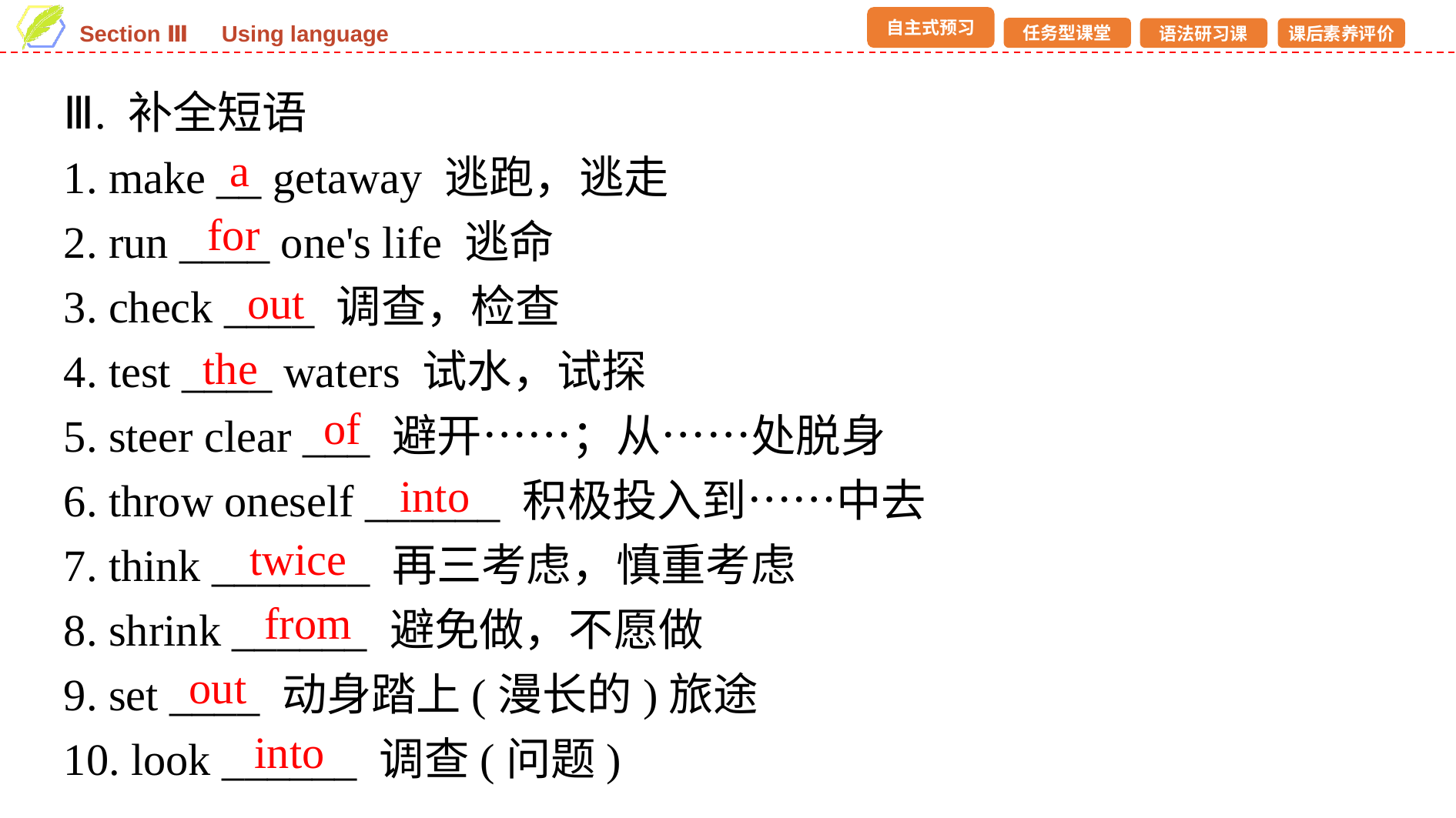

Ⅲ. 补全短语
1. make __ getaway 逃跑，逃走
2. run ____ one's life 逃命
3. check ____ 调查，检查
4. test ____ waters 试水，试探
5. steer clear ___ 避开……；从……处脱身
6. throw oneself ______ 积极投入到……中去
7. think _______ 再三考虑，慎重考虑
8. shrink ______ 避免做，不愿做
9. set ____ 动身踏上(漫长的)旅途
10. look ______ 调查(问题)
a
for
out
the
of
into
twice
from
out
into